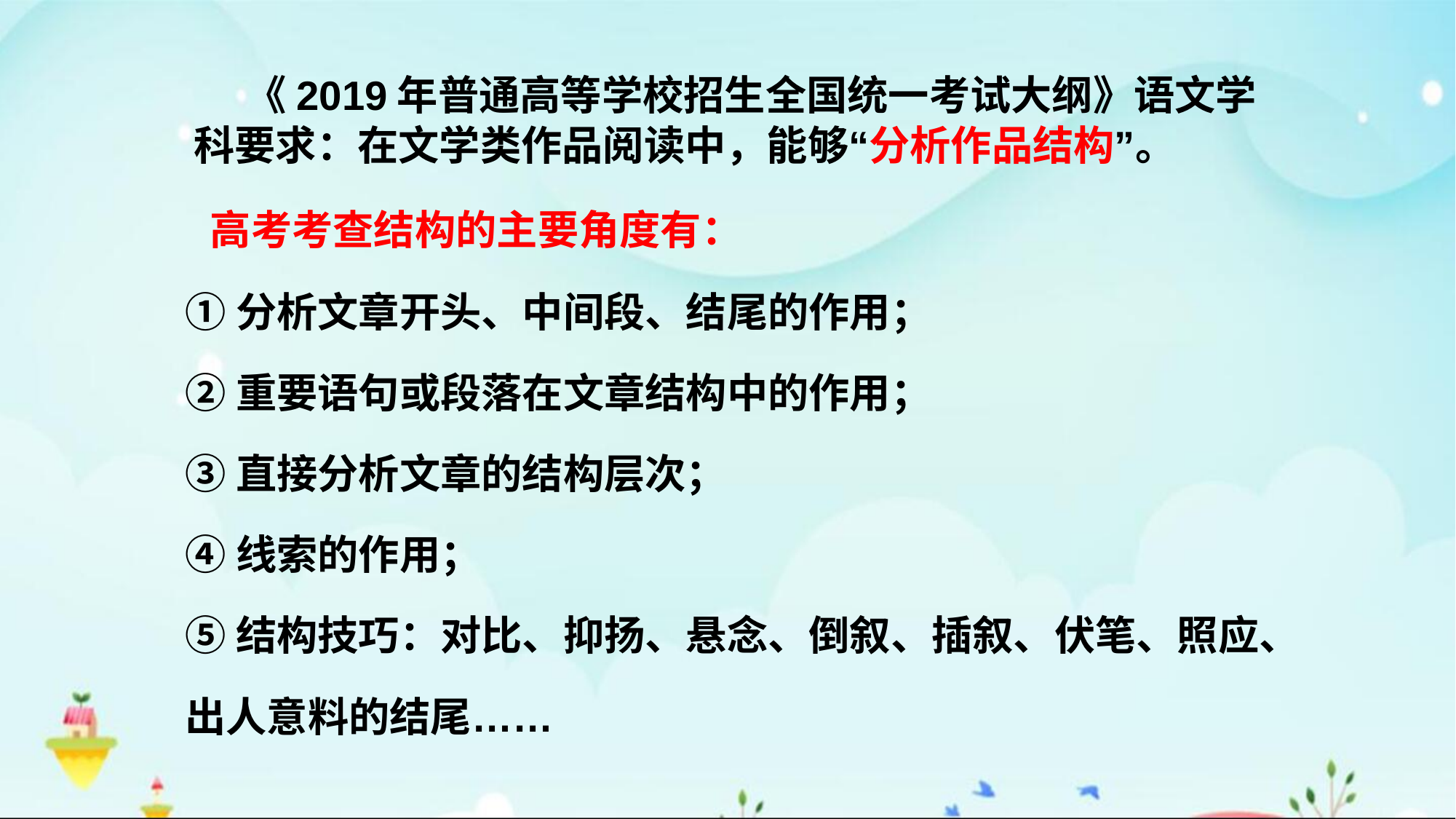

《2019年普通高等学校招生全国统一考试大纲》语文学科要求：在文学类作品阅读中，能够“分析作品结构”。
 高考考查结构的主要角度有：
①分析文章开头、中间段、结尾的作用；
②重要语句或段落在文章结构中的作用；
③直接分析文章的结构层次；
④线索的作用；
⑤结构技巧：对比、抑扬、悬念、倒叙、插叙、伏笔、照应、出人意料的结尾……